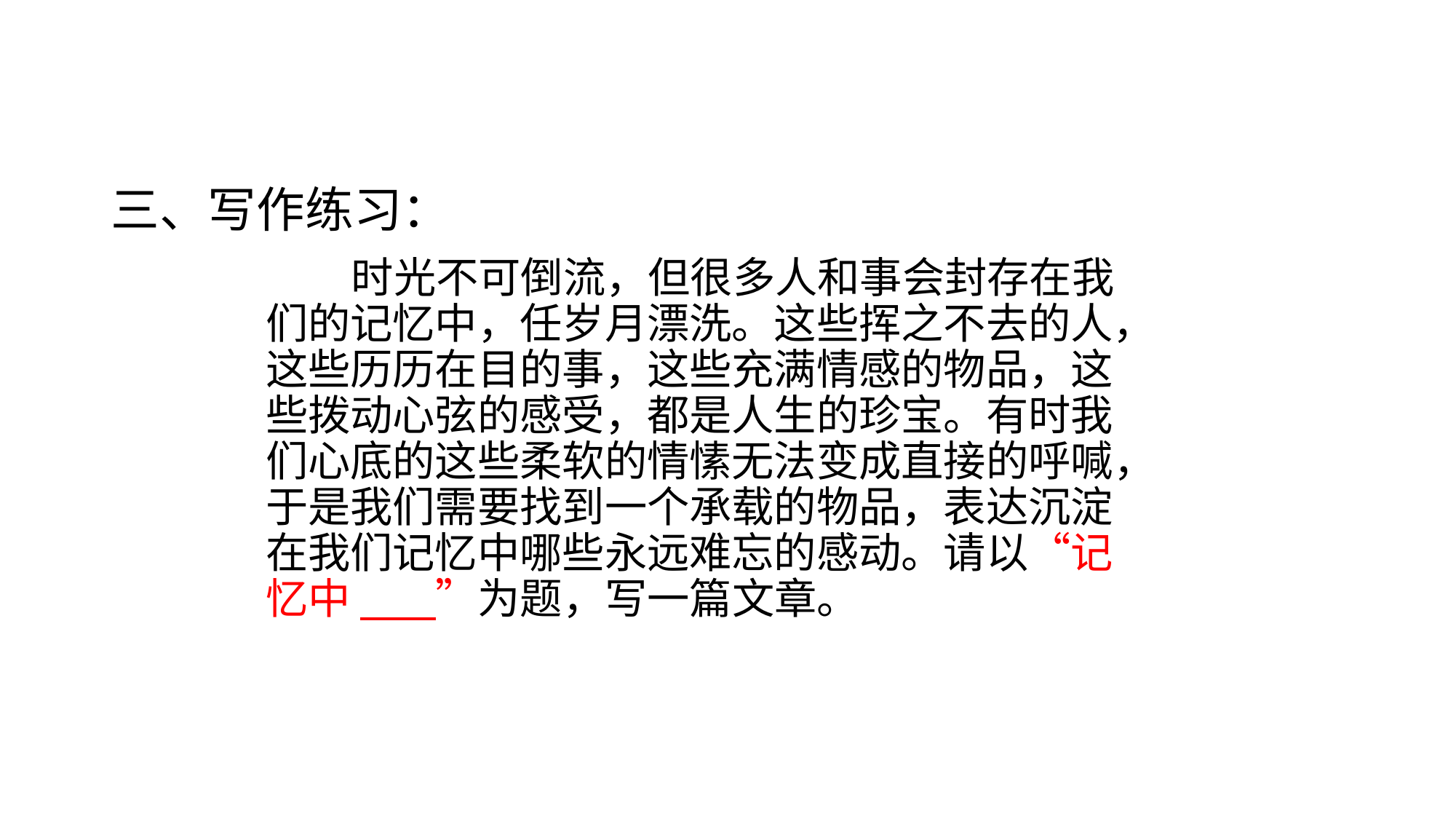

# 三、写作练习：
        时光不可倒流，但很多人和事会封存在我们的记忆中，任岁月漂洗。这些挥之不去的人，这些历历在目的事，这些充满情感的物品，这些拨动心弦的感受，都是人生的珍宝。有时我们心底的这些柔软的情愫无法变成直接的呼喊，于是我们需要找到一个承载的物品，表达沉淀在我们记忆中哪些永远难忘的感动。请以“记忆中         ”为题，写一篇文章。